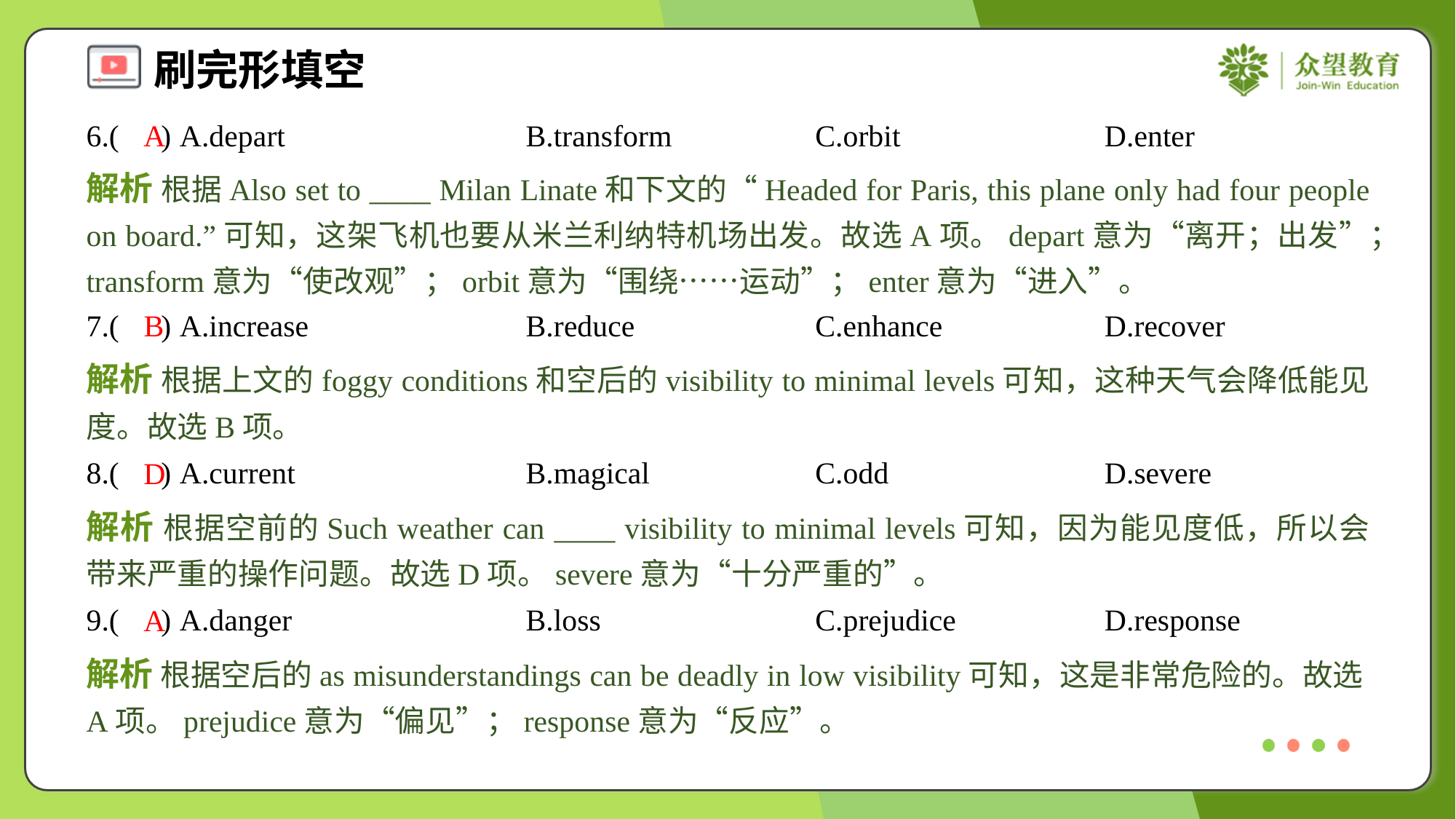

6.(     ) A.depart	B.transform	C.orbit	D.enter
A
解析 根据Also set to ____ Milan Linate和下文的“Headed for Paris, this plane only had four people on board.”可知，这架飞机也要从米兰利纳特机场出发。故选A项。depart意为“离开；出发”；transform意为“使改观”；orbit意为“围绕……运动”；enter意为“进入”。
7.(     ) A.increase	B.reduce	C.enhance	D.recover
B
解析 根据上文的foggy conditions和空后的visibility to minimal levels可知，这种天气会降低能见度。故选B项。
8.(     ) A.current	B.magical	C.odd	D.severe
D
解析 根据空前的Such weather can ____ visibility to minimal levels可知，因为能见度低，所以会带来严重的操作问题。故选D项。severe意为“十分严重的”。
9.(     ) A.danger	B.loss	C.prejudice	D.response
A
解析 根据空后的as misunderstandings can be deadly in low visibility可知，这是非常危险的。故选A项。prejudice意为“偏见”；response意为“反应”。